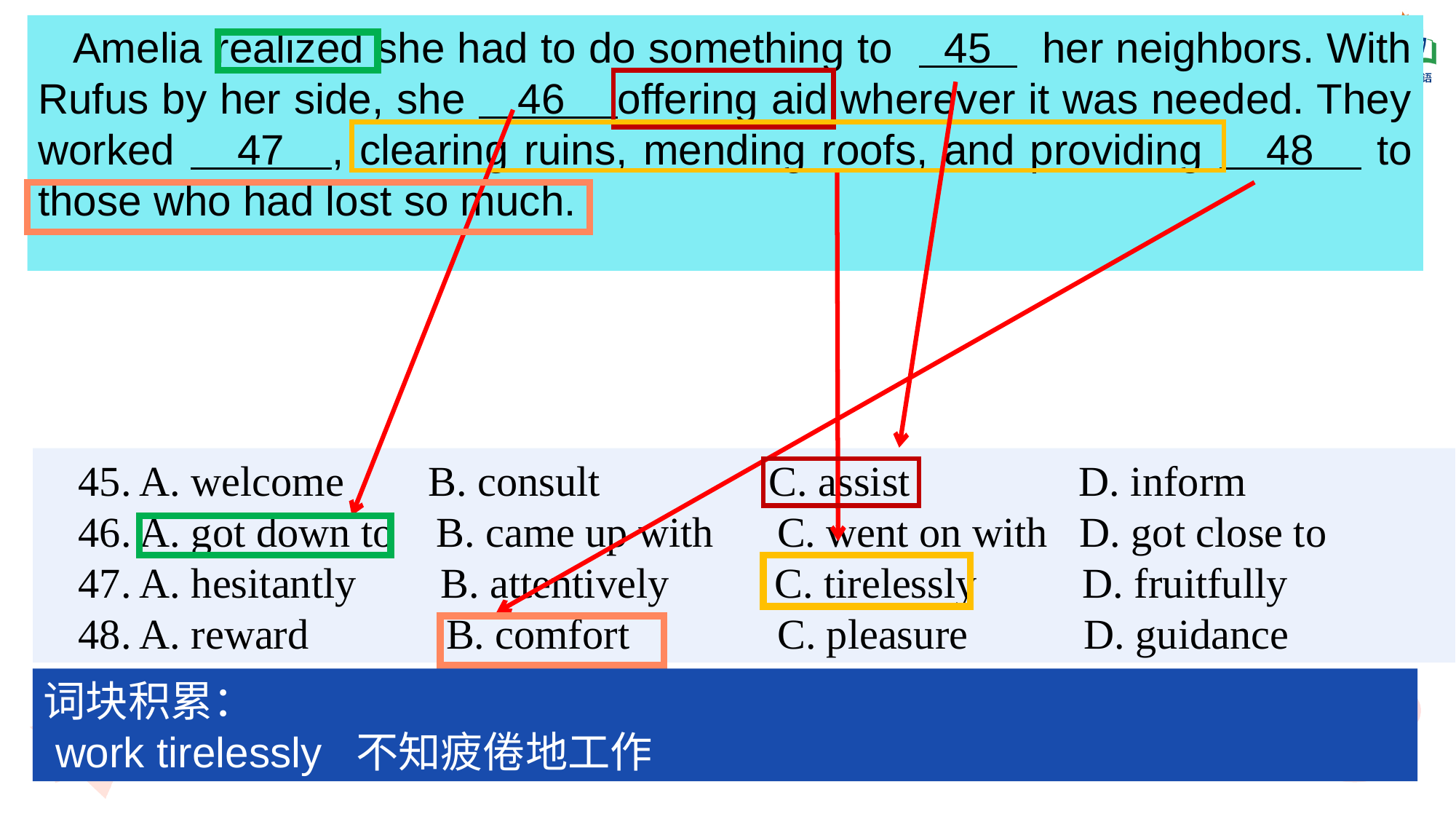

Amelia realized she had to do something to    45    her neighbors. With Rufus by her side, she    46    offering aid wherever it was needed. They worked    47   , clearing ruins, mending roofs, and providing    48    to those who had lost so much.

45. A. welcome        B. consult                C. assist                D. inform
46. A. got down to    B. came up with      C. went on with   D. got close to
47. A. hesitantly        B. attentively          C. tirelessly          D. fruitfully
48. A. reward             B. comfort              C. pleasure           D. guidance

词块积累：
 work tirelessly  不知疲倦地工作